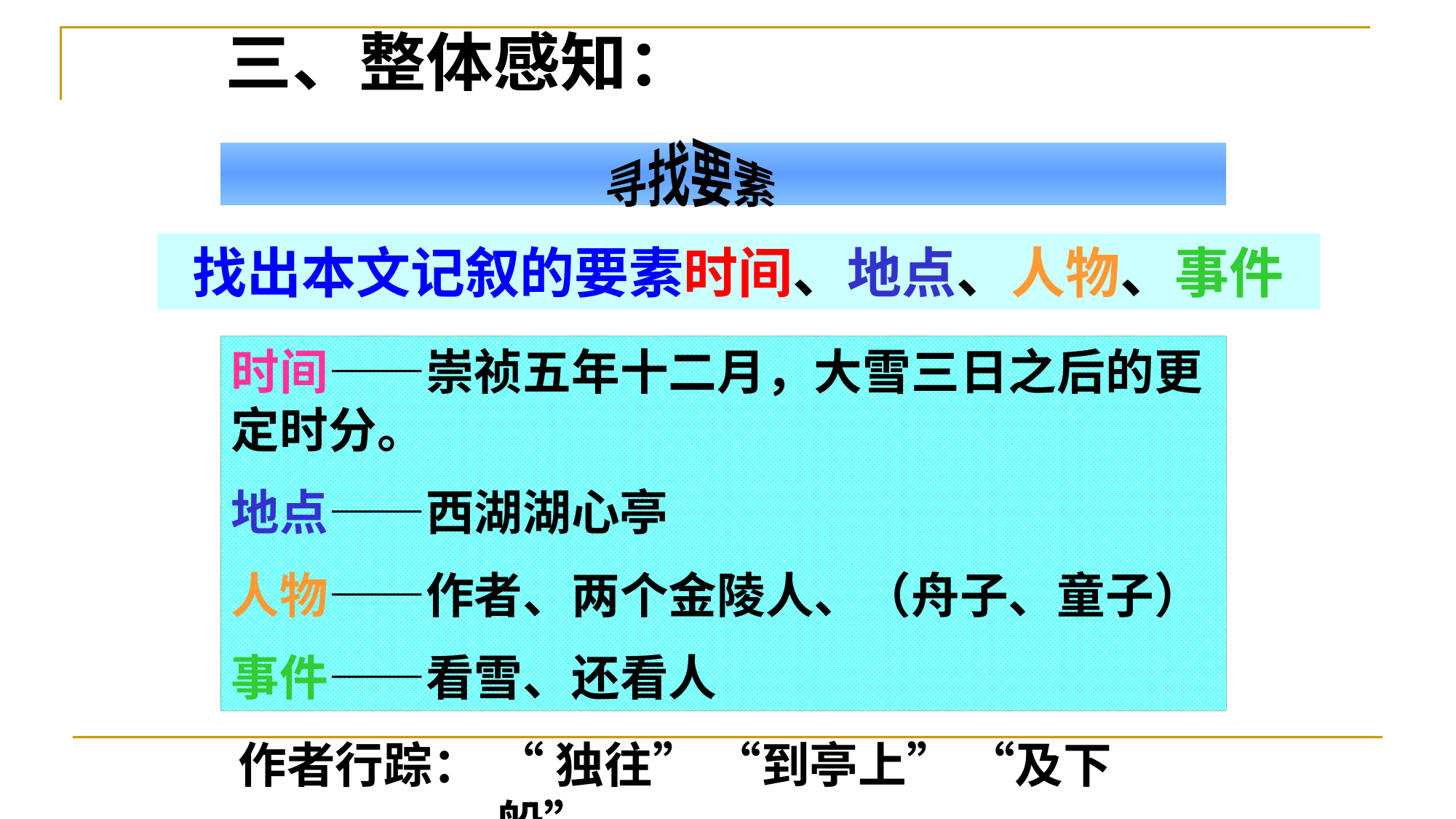

三、整体感知：
寻找要素

找出本文记叙的要素时间、地点、人物、事件
时间——崇祯五年十二月，大雪三日之后的更定时分。
地点——西湖湖心亭
人物——作者、两个金陵人、（舟子、童子）
事件——看雪、还看人
 作者行踪：
“独往” “到亭上” “及下船”